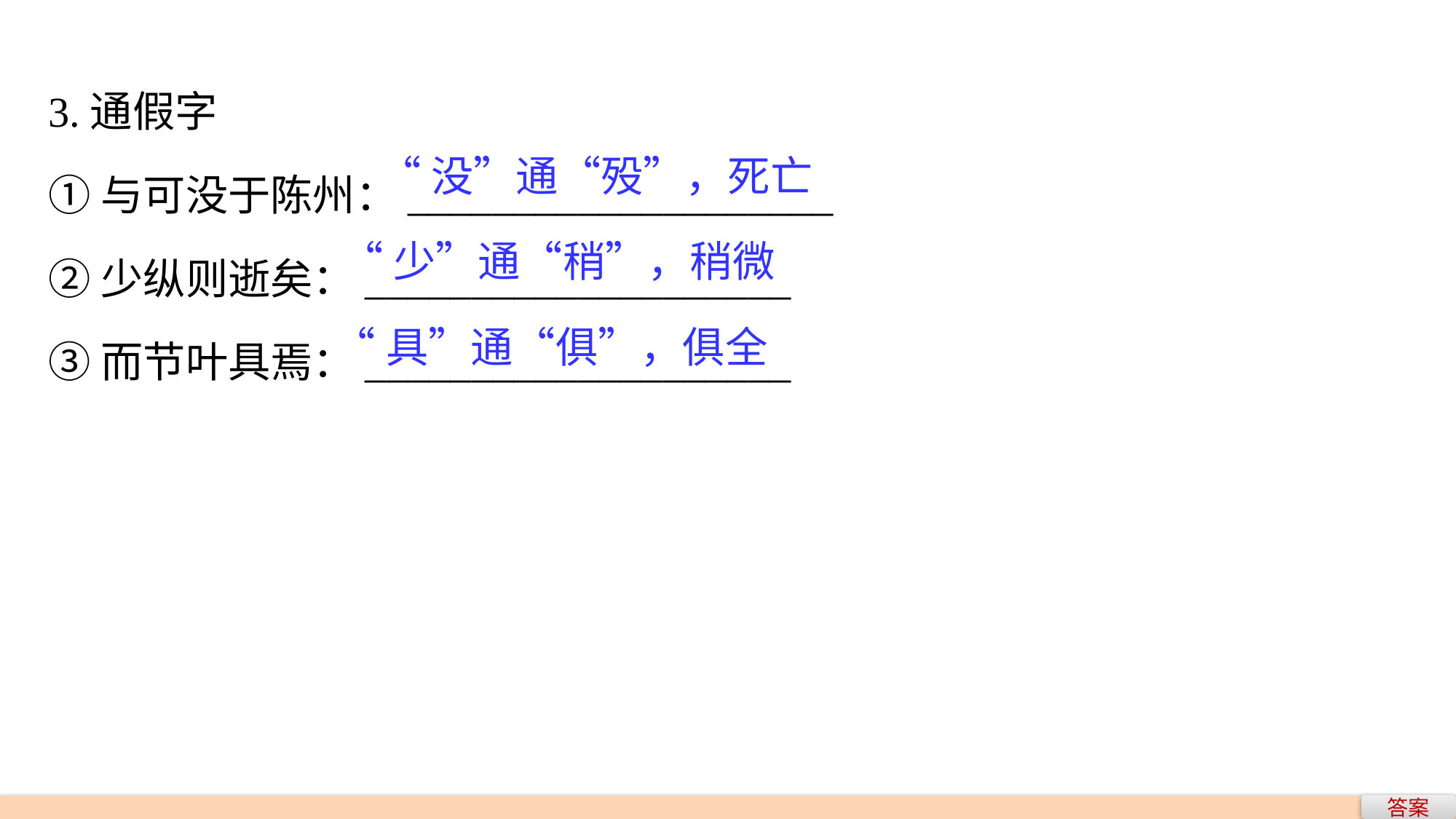

3.通假字
①与可没于陈州：____________________
②少纵则逝矣：____________________
③而节叶具焉：____________________
“没”通“殁”，死亡
“少”通“稍”，稍微
“具”通“俱”，俱全
答案